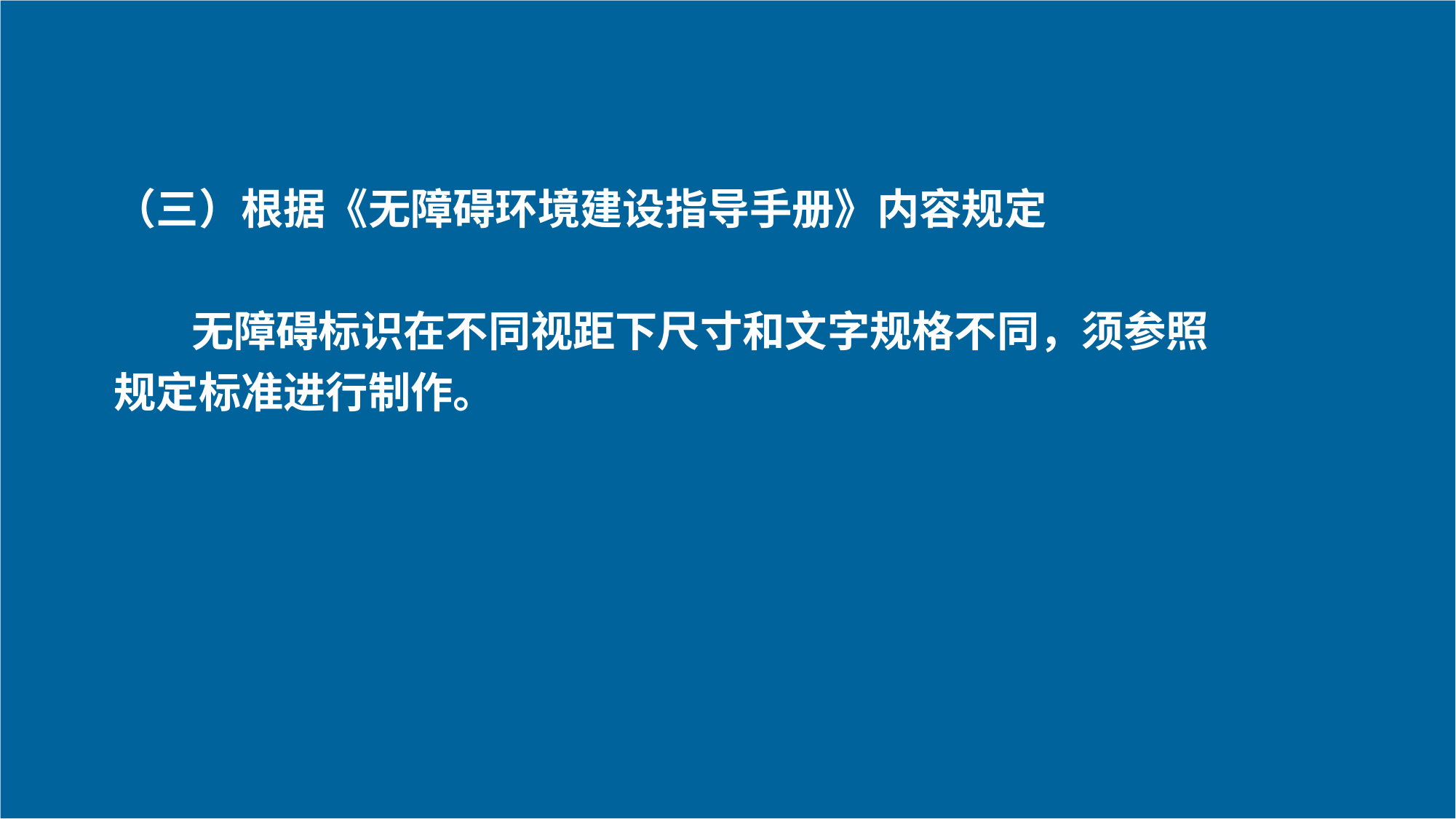

（三）根据《无障碍环境建设指导手册》内容规定

       无障碍标识在不同视距下尺寸和文字规格不同，须参照规定标准进行制作。
55